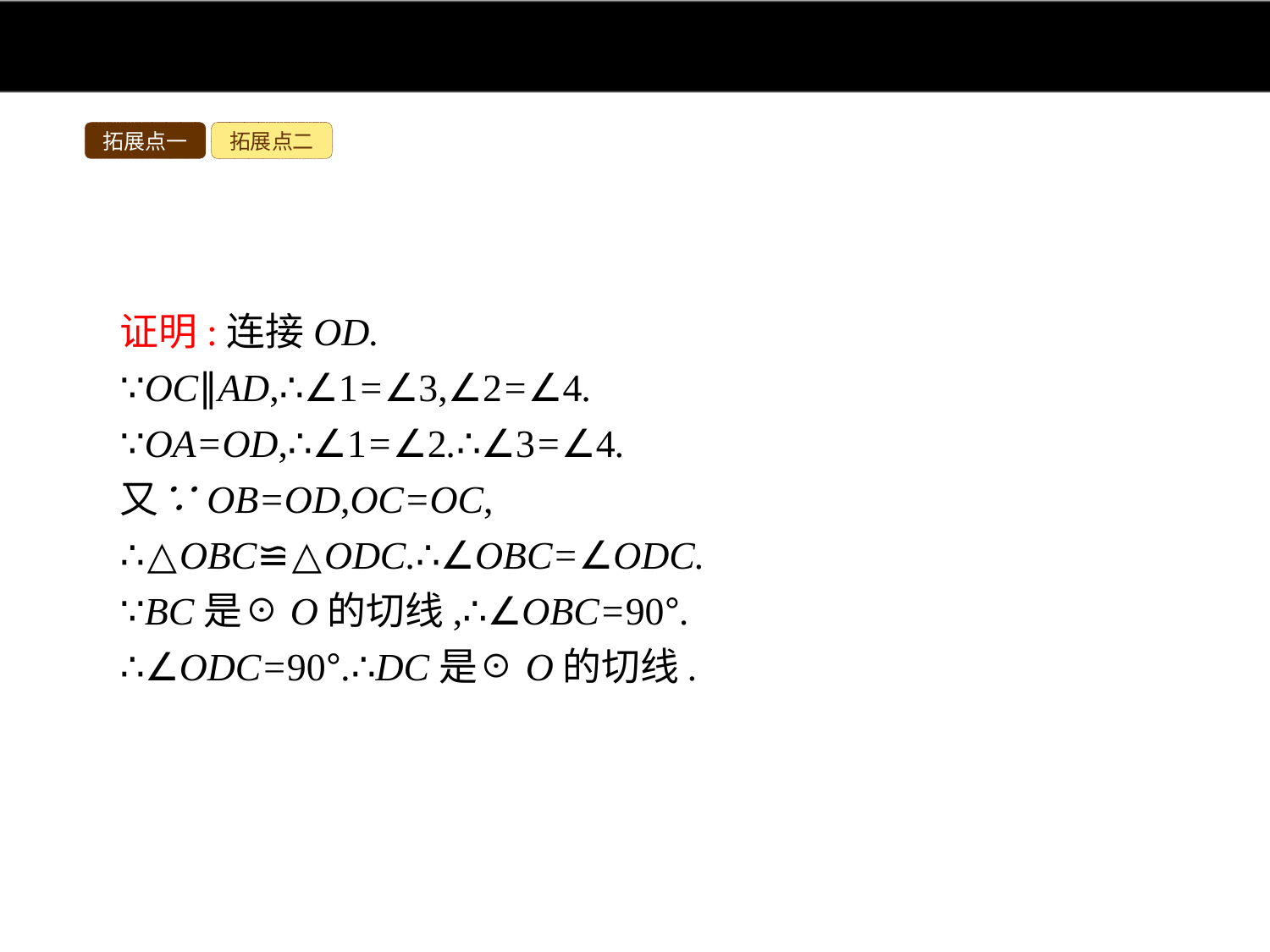

拓展点一
拓展点二
证明:连接OD.
∵OC∥AD,∴∠1=∠3,∠2=∠4.
∵OA=OD,∴∠1=∠2.∴∠3=∠4.
又∵OB=OD,OC=OC,
∴△OBC≌△ODC.∴∠OBC=∠ODC.
∵BC是☉O的切线,∴∠OBC=90°.
∴∠ODC=90°.∴DC是☉O的切线.